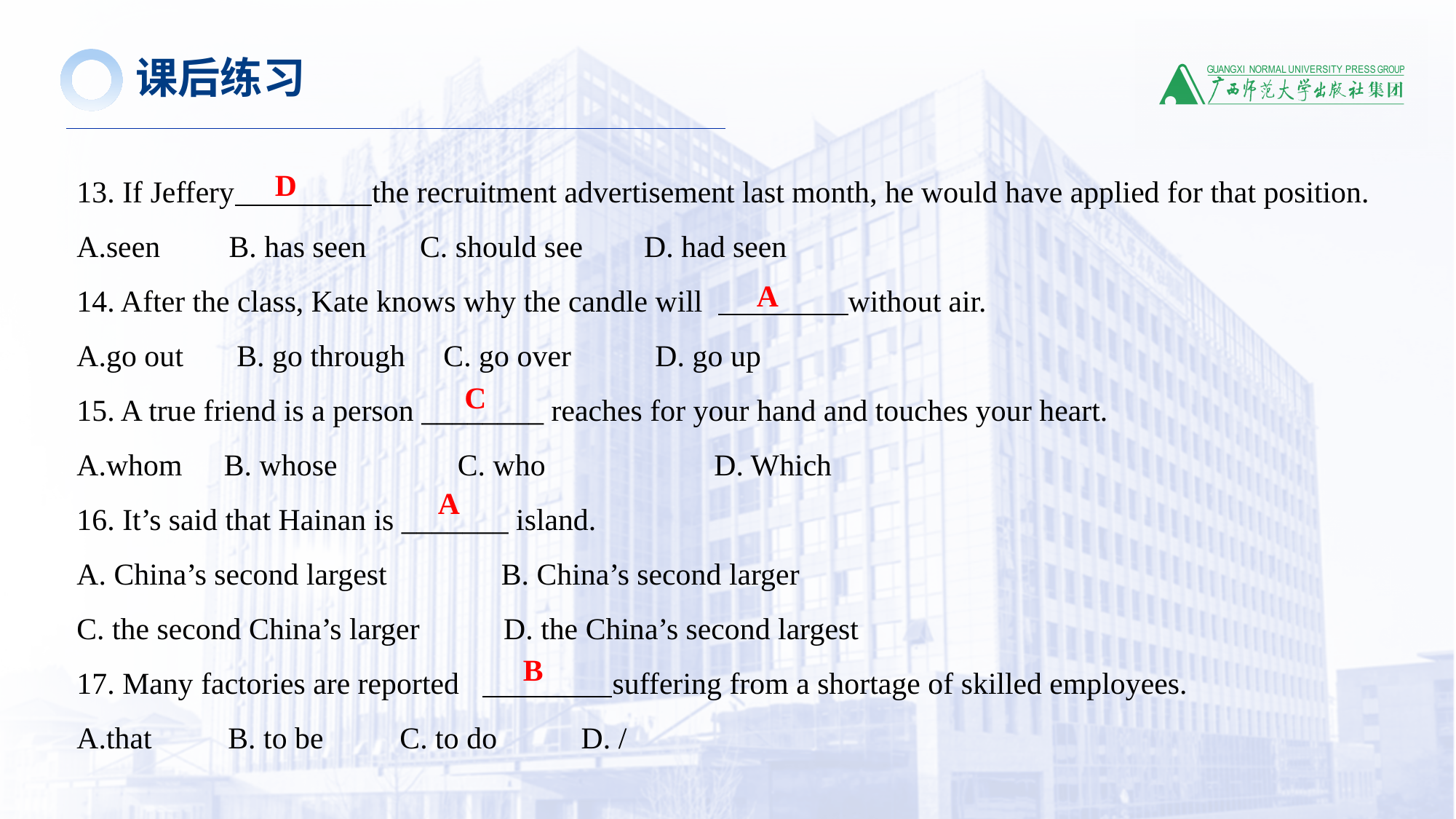

课后练习

13. If Jeffery                  the recruitment advertisement last month, he would have applied for that position.
A.seen         B. has seen       C. should see        D. had seen
14. After the class, Kate knows why the candle will                   without air.
A.go out       B. go through     C. go over           D. go up
15. A true friend is a person ________ reaches for your hand and touches your heart.
A.whom	     B. whose	       C. who 	            D. Which
16. It’s said that Hainan is _______ island.
A. China’s second largest               B. China’s second larger
C. the second China’s larger           D. the China’s second largest
17. Many factories are reported                    suffering from a shortage of skilled employees.
A.that          B. to be          C. to do           D. /
D
A
C
A
B